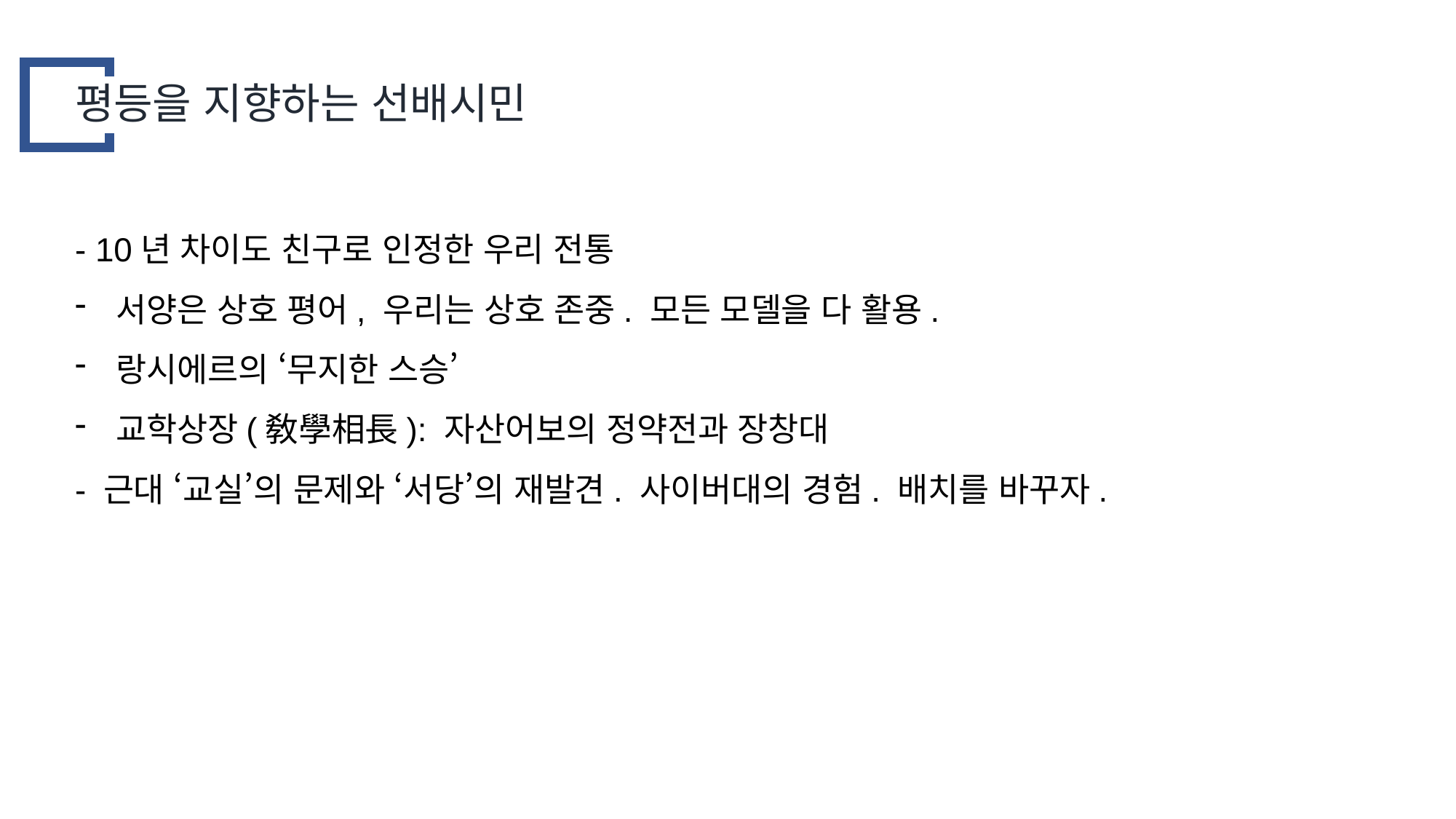

평등을 지향하는 선배시민
- 10년 차이도 친구로 인정한 우리 전통
서양은 상호 평어, 우리는 상호 존중. 모든 모델을 다 활용.
랑시에르의 ‘무지한 스승’
교학상장(敎學相長): 자산어보의 정약전과 장창대
- 근대 ‘교실’의 문제와 ‘서당’의 재발견. 사이버대의 경험. 배치를 바꾸자.